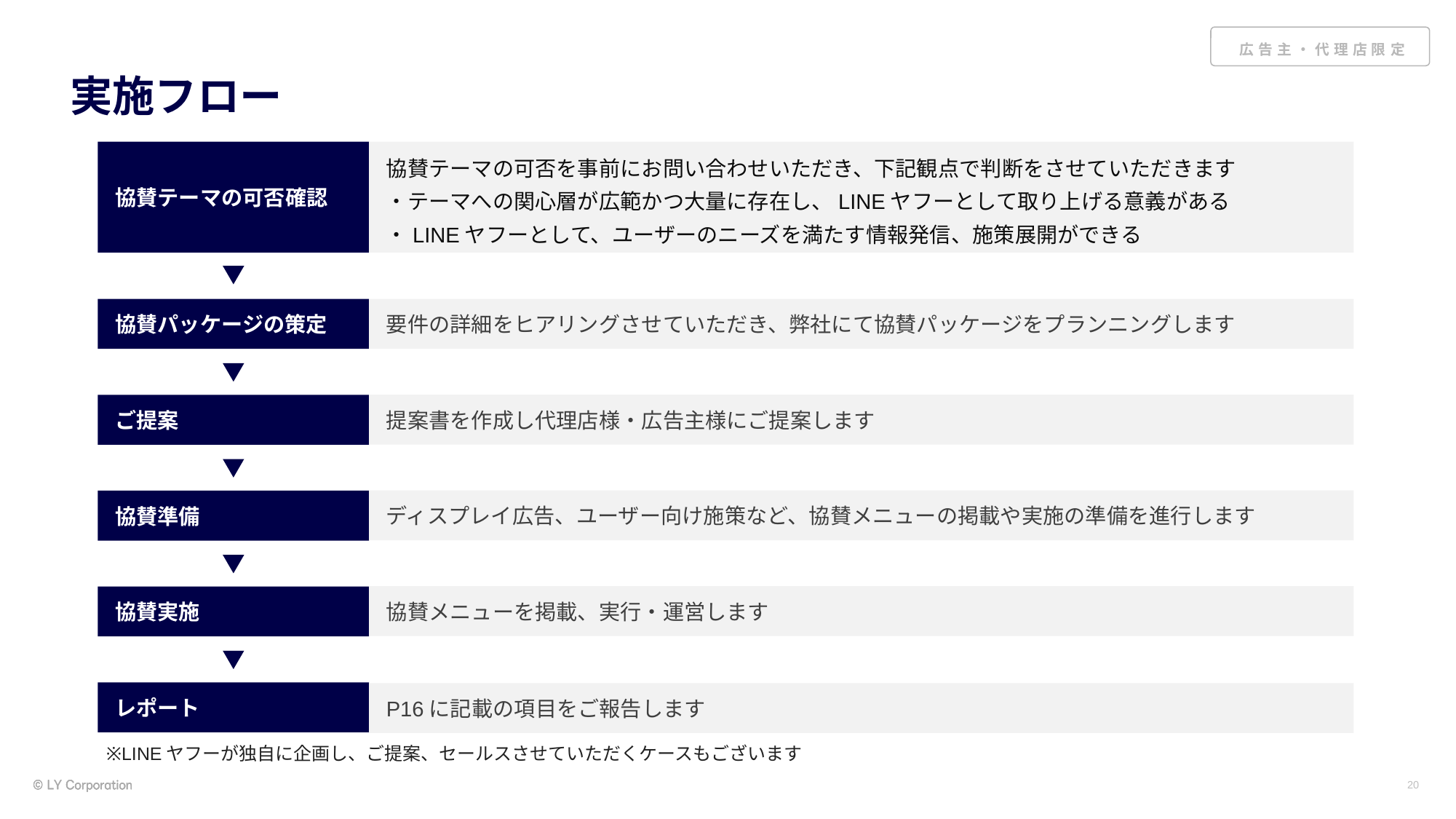

# 実施フロー
協賛テーマの可否確認
協賛テーマの可否を事前にお問い合わせいただき、下記観点で判断をさせていただきます
・テーマへの関心層が広範かつ大量に存在し、LINEヤフーとして取り上げる意義がある
・LINEヤフーとして、ユーザーのニーズを満たす情報発信、施策展開ができる

要件の詳細をヒアリングさせていただき、弊社にて協賛パッケージをプランニングします
協賛パッケージの策定

提案書を作成し代理店様・広告主様にご提案します
ご提案

ディスプレイ広告、ユーザー向け施策など、協賛メニューの掲載や実施の準備を進行します
協賛準備

協賛メニューを掲載、実行・運営します
協賛実施

レポート
P16に記載の項目をご報告します
※LINEヤフーが独自に企画し、ご提案、セールスさせていただくケースもございます